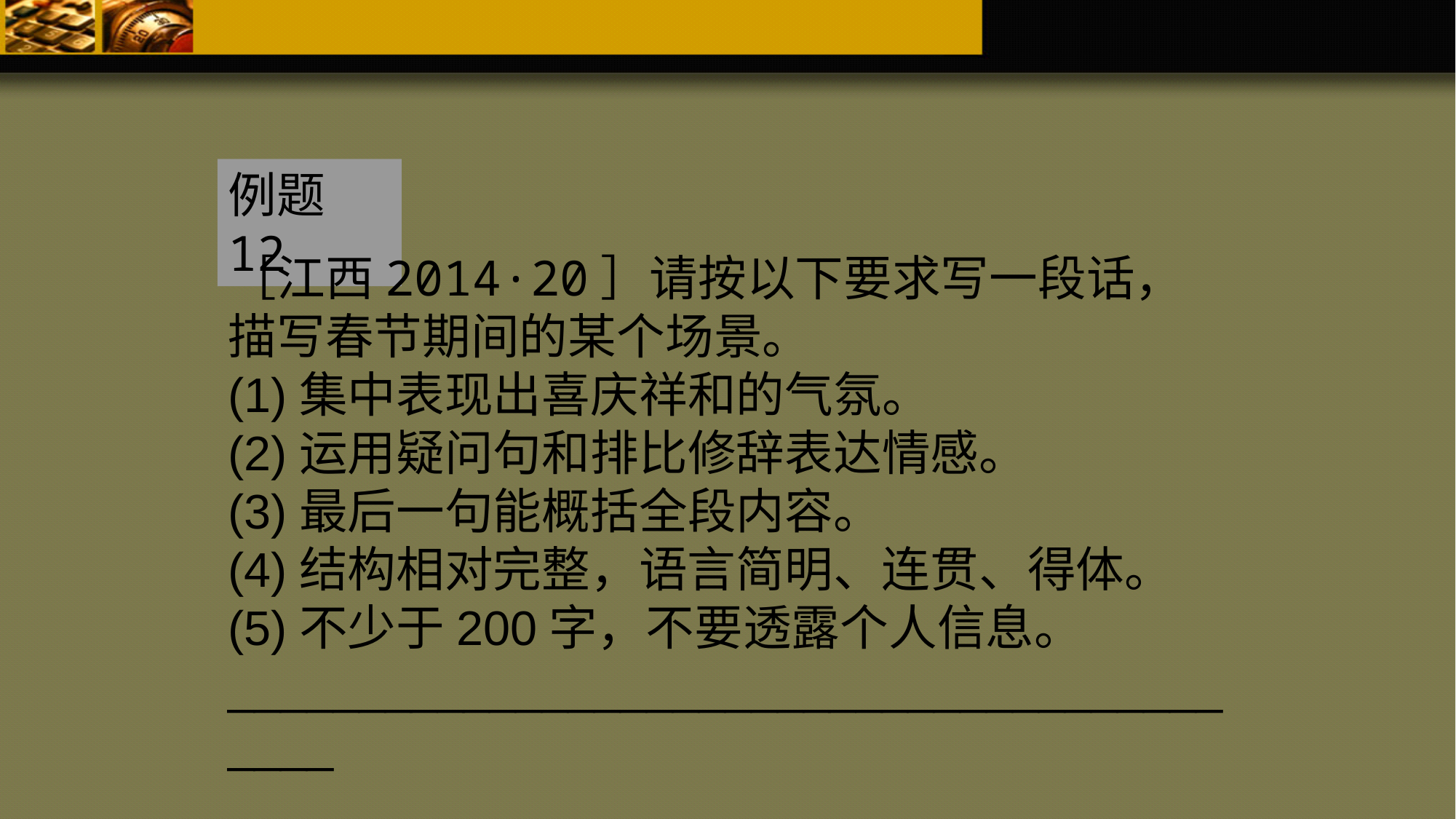

例题12
［江西2014·20］请按以下要求写一段话，描写春节期间的某个场景。
(1)集中表现出喜庆祥和的气氛。
(2)运用疑问句和排比修辞表达情感。
(3)最后一句能概括全段内容。
(4)结构相对完整，语言简明、连贯、得体。
(5)不少于200字，不要透露个人信息。
__________________________________________